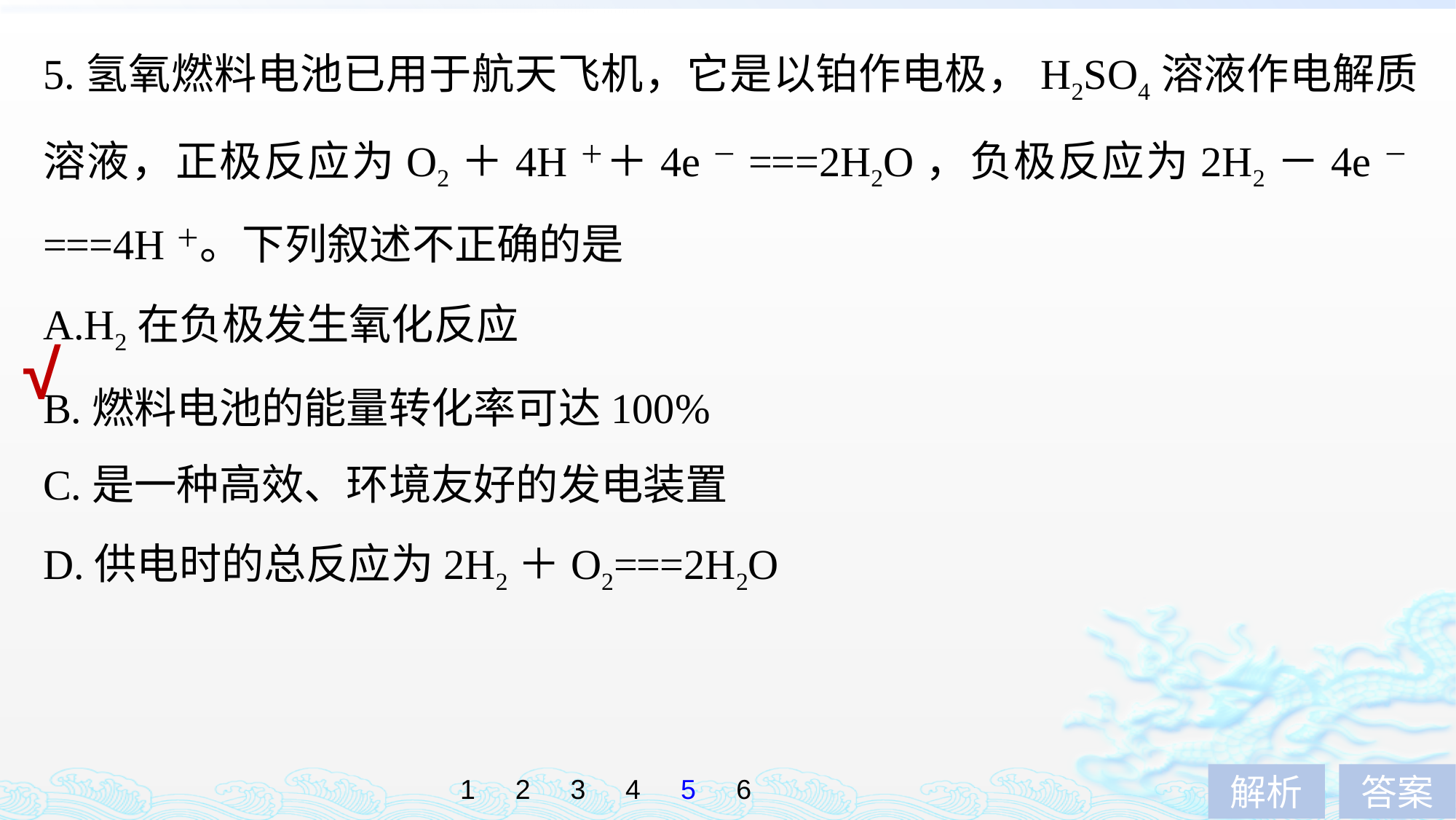

5.氢氧燃料电池已用于航天飞机，它是以铂作电极，H2SO4溶液作电解质溶液，正极反应为O2＋4H＋＋4e－===2H2O，负极反应为2H2－4e－===4H＋。下列叙述不正确的是
A.H2在负极发生氧化反应
B.燃料电池的能量转化率可达100%
C.是一种高效、环境友好的发电装置
D.供电时的总反应为2H2＋O2===2H2O
√
1
2
3
4
5
6
解析
答案